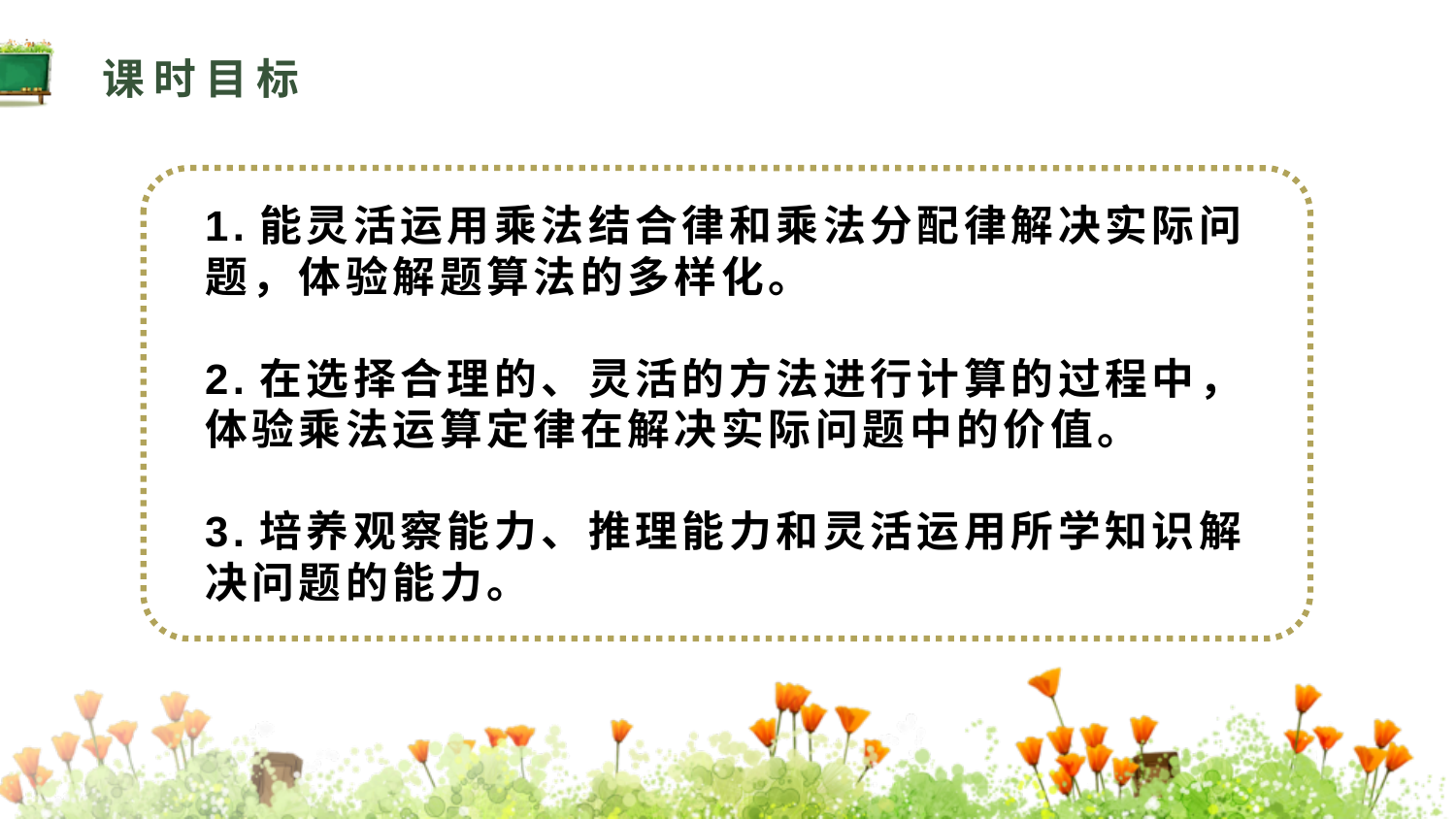

课时目标

1.能灵活运用乘法结合律和乘法分配律解决实际问题，体验解题算法的多样化。

2.在选择合理的、灵活的方法进行计算的过程中，体验乘法运算定律在解决实际问题中的价值。

3.培养观察能力、推理能力和灵活运用所学知识解决问题的能力。